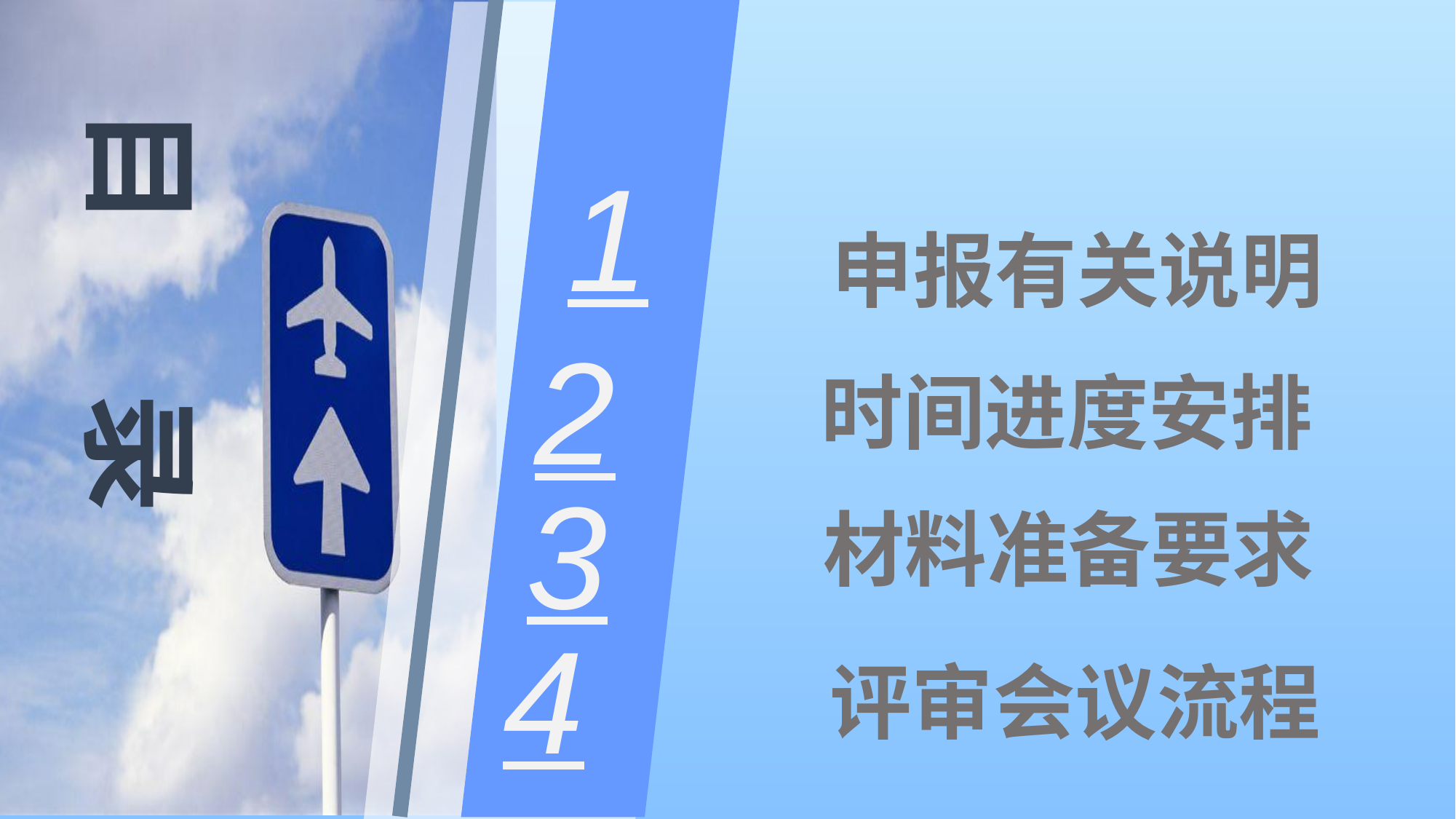

2

目      录
1
 申报有关说明
    时间进度安排
材料准备要求

3
4
 评审会议流程